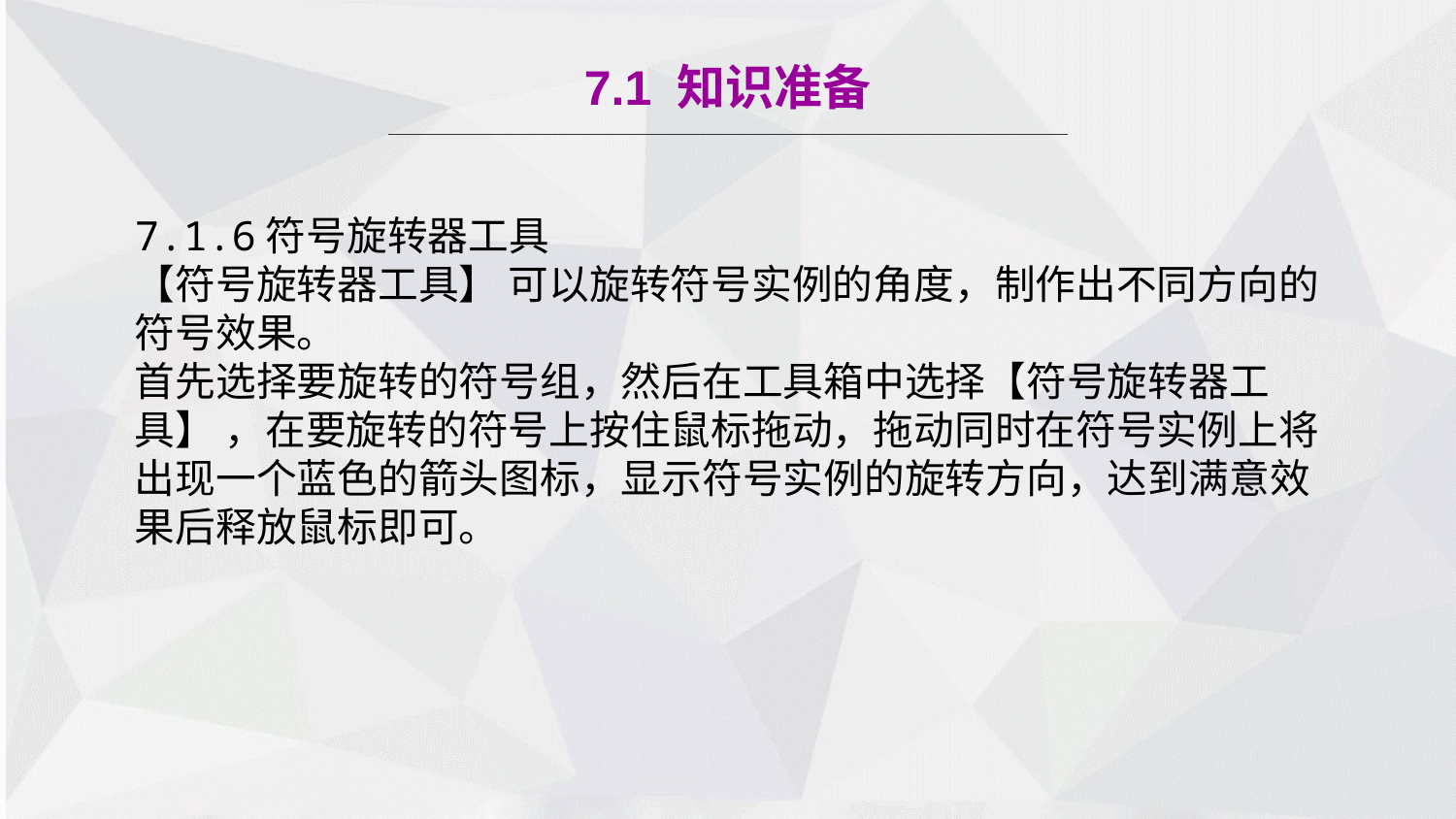

7.1 知识准备
7.1.6符号旋转器工具
【符号旋转器工具】 可以旋转符号实例的角度，制作出不同方向的符号效果。
首先选择要旋转的符号组，然后在工具箱中选择【符号旋转器工具】 ，在要旋转的符号上按住鼠标拖动，拖动同时在符号实例上将出现一个蓝色的箭头图标，显示符号实例的旋转方向，达到满意效果后释放鼠标即可。